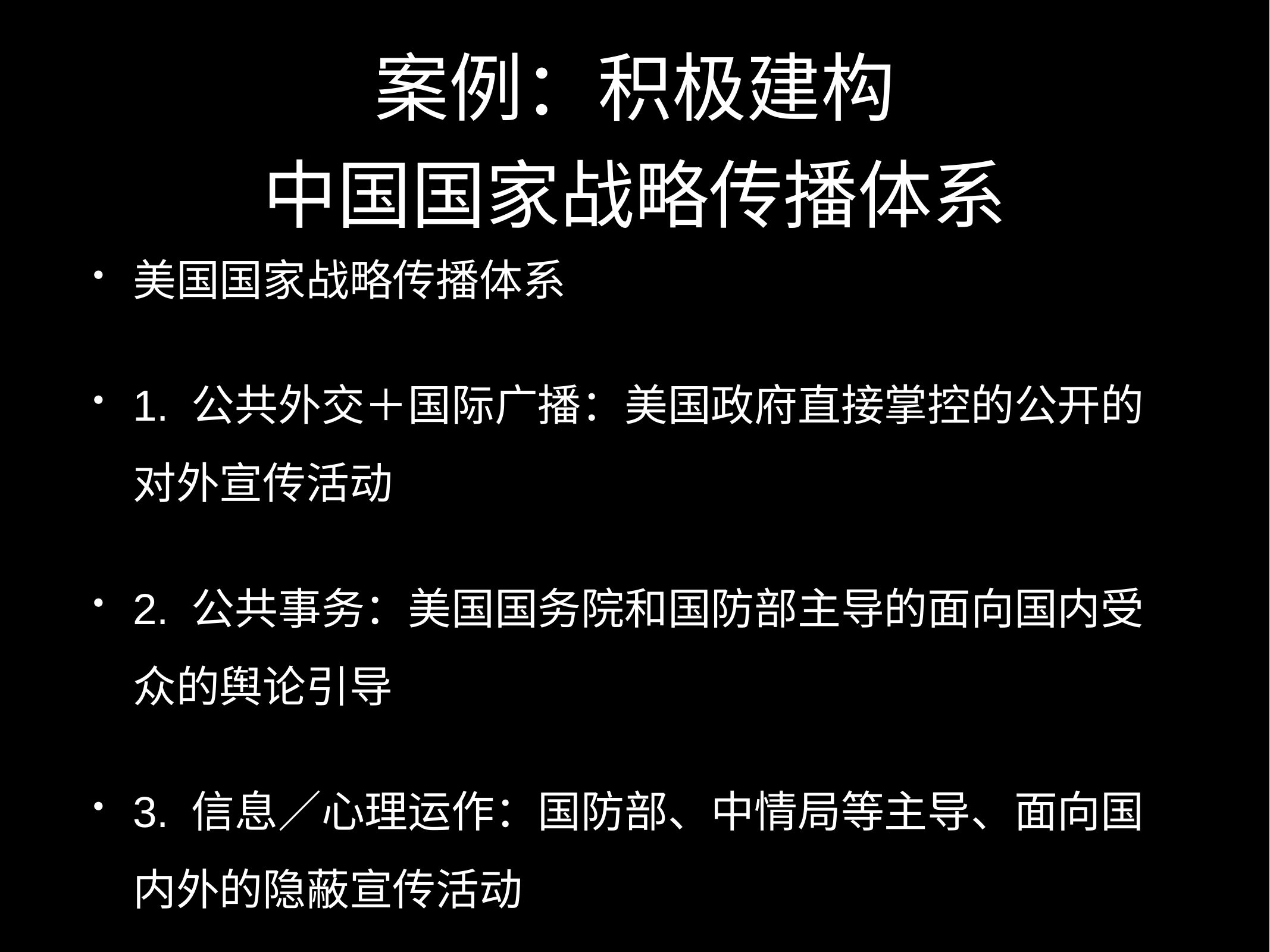

# 案例：积极建构
中国国家战略传播体系
美国国家战略传播体系
1. 公共外交＋国际广播：美国政府直接掌控的公开的对外宣传活动
2. 公共事务：美国国务院和国防部主导的面向国内受众的舆论引导
3. 信息／心理运作：国防部、中情局等主导、面向国内外的隐蔽宣传活动